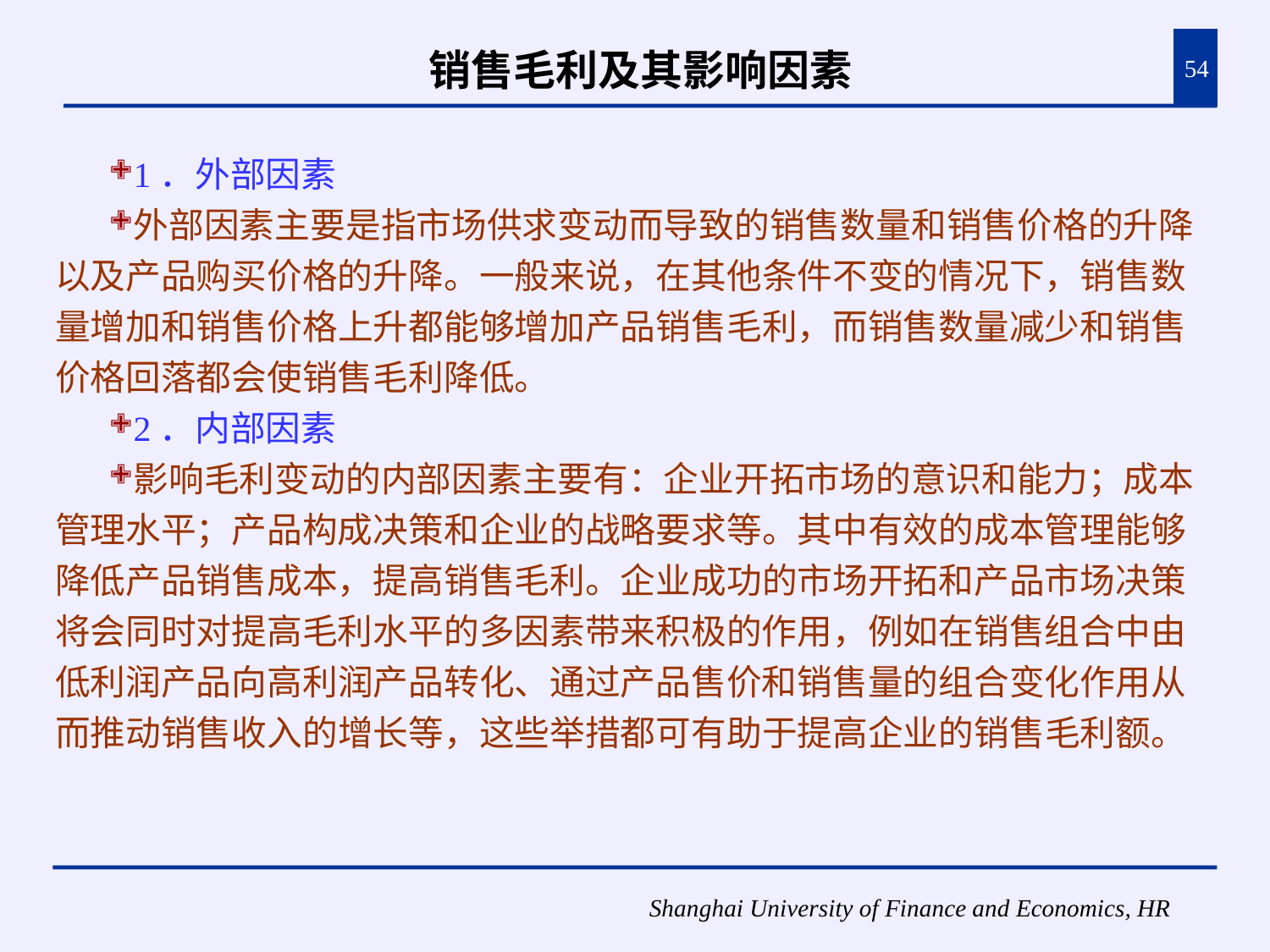

# 销售毛利及其影响因素
54
1．外部因素
外部因素主要是指市场供求变动而导致的销售数量和销售价格的升降以及产品购买价格的升降。一般来说，在其他条件不变的情况下，销售数量增加和销售价格上升都能够增加产品销售毛利，而销售数量减少和销售价格回落都会使销售毛利降低。
2．内部因素
影响毛利变动的内部因素主要有：企业开拓市场的意识和能力；成本管理水平；产品构成决策和企业的战略要求等。其中有效的成本管理能够降低产品销售成本，提高销售毛利。企业成功的市场开拓和产品市场决策将会同时对提高毛利水平的多因素带来积极的作用，例如在销售组合中由低利润产品向高利润产品转化、通过产品售价和销售量的组合变化作用从而推动销售收入的增长等，这些举措都可有助于提高企业的销售毛利额。